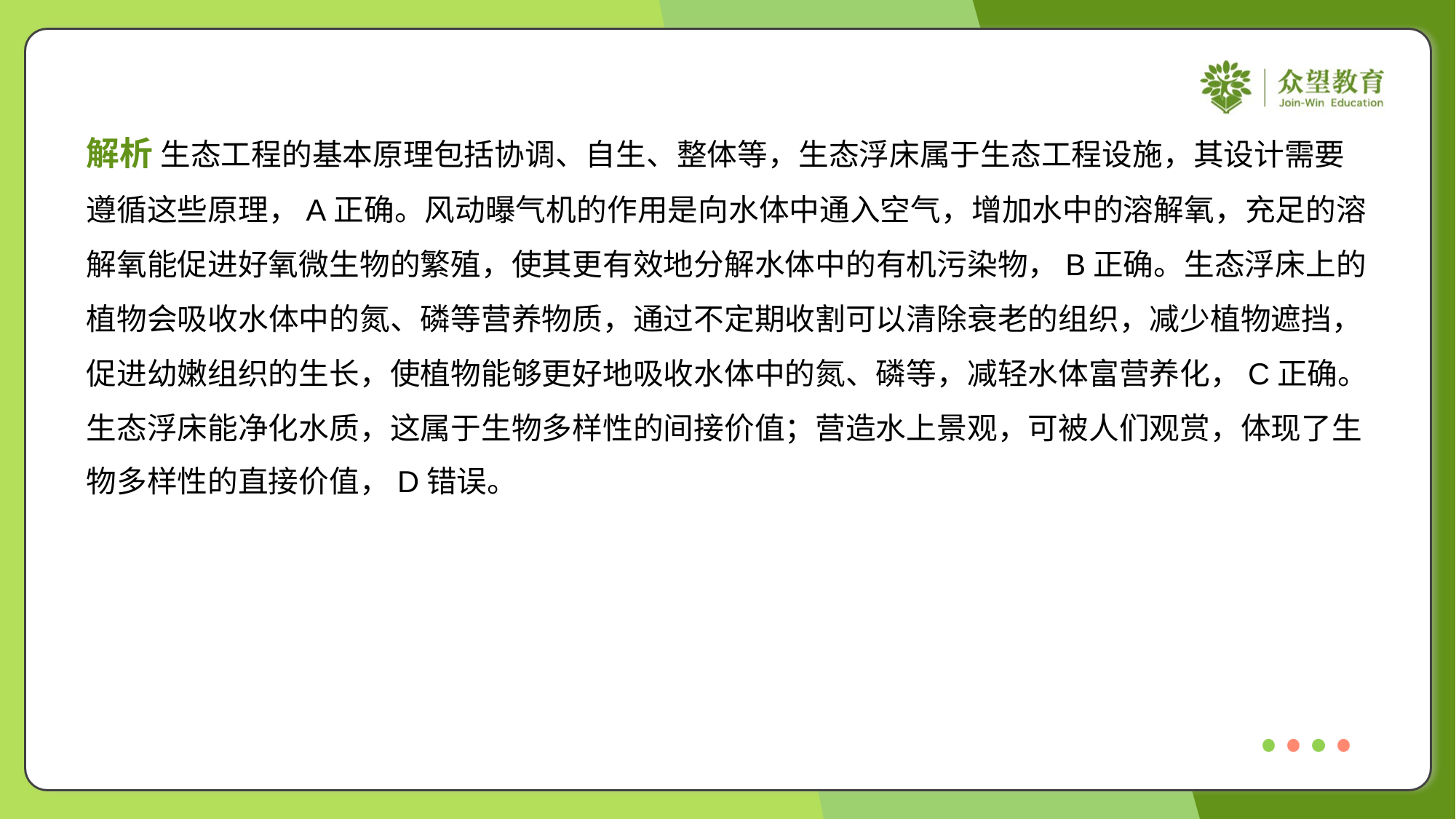

解析 生态工程的基本原理包括协调、自生、整体等，生态浮床属于生态工程设施，其设计需要
遵循这些原理，A正确。风动曝气机的作用是向水体中通入空气，增加水中的溶解氧，充足的溶
解氧能促进好氧微生物的繁殖，使其更有效地分解水体中的有机污染物，B正确。生态浮床上的
植物会吸收水体中的氮、磷等营养物质，通过不定期收割可以清除衰老的组织，减少植物遮挡，
促进幼嫩组织的生长，使植物能够更好地吸收水体中的氮、磷等，减轻水体富营养化，C正确。
生态浮床能净化水质，这属于生物多样性的间接价值；营造水上景观，可被人们观赏，体现了生
物多样性的直接价值，D错误。